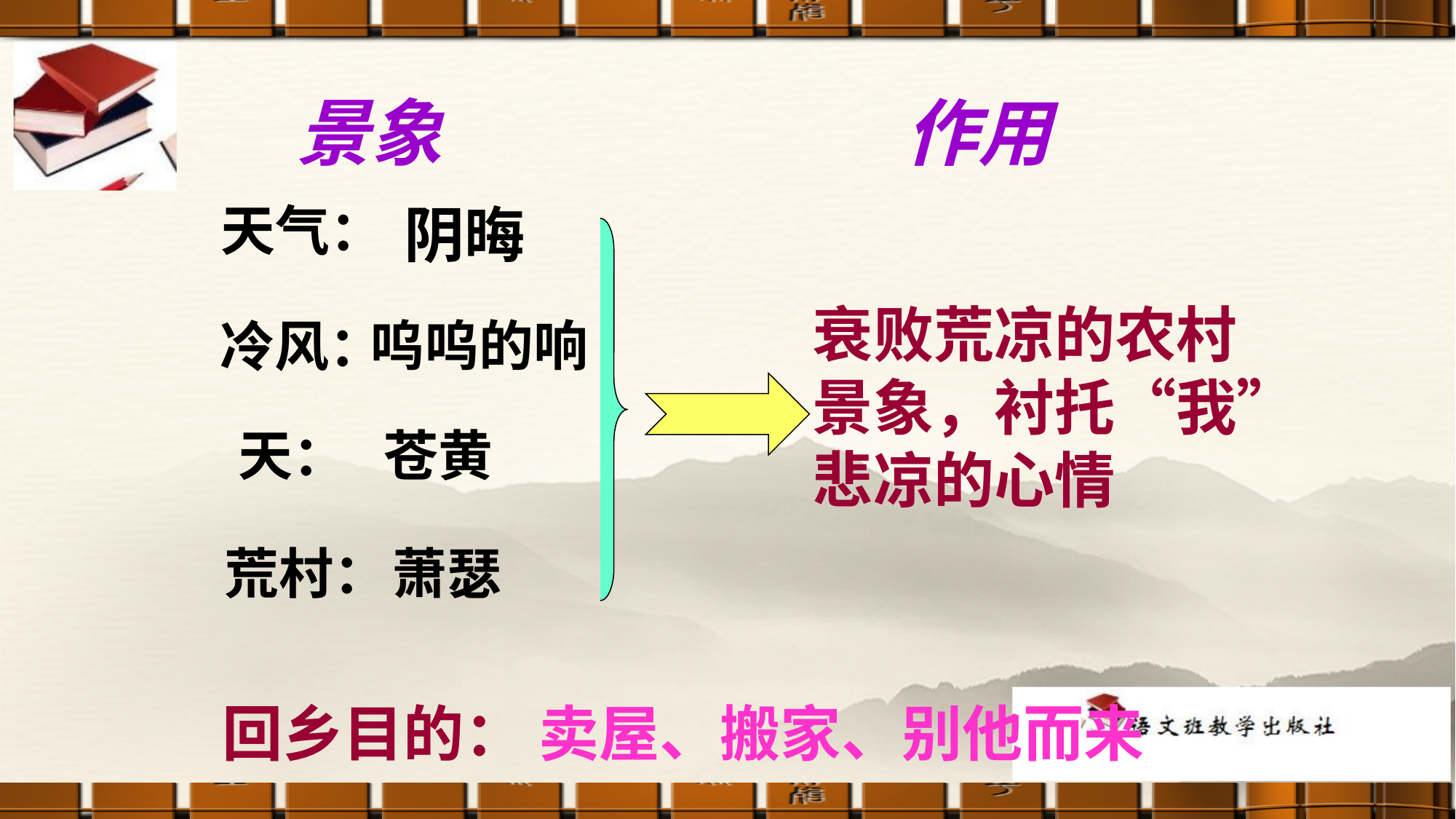

景象                            作用
天气：
阴晦

衰败荒凉的农村
景象，衬托“我”
悲凉的心情
呜呜的响
冷风：

天：
苍黄
荒村：
萧瑟
回乡目的：
卖屋、搬家、别他而来